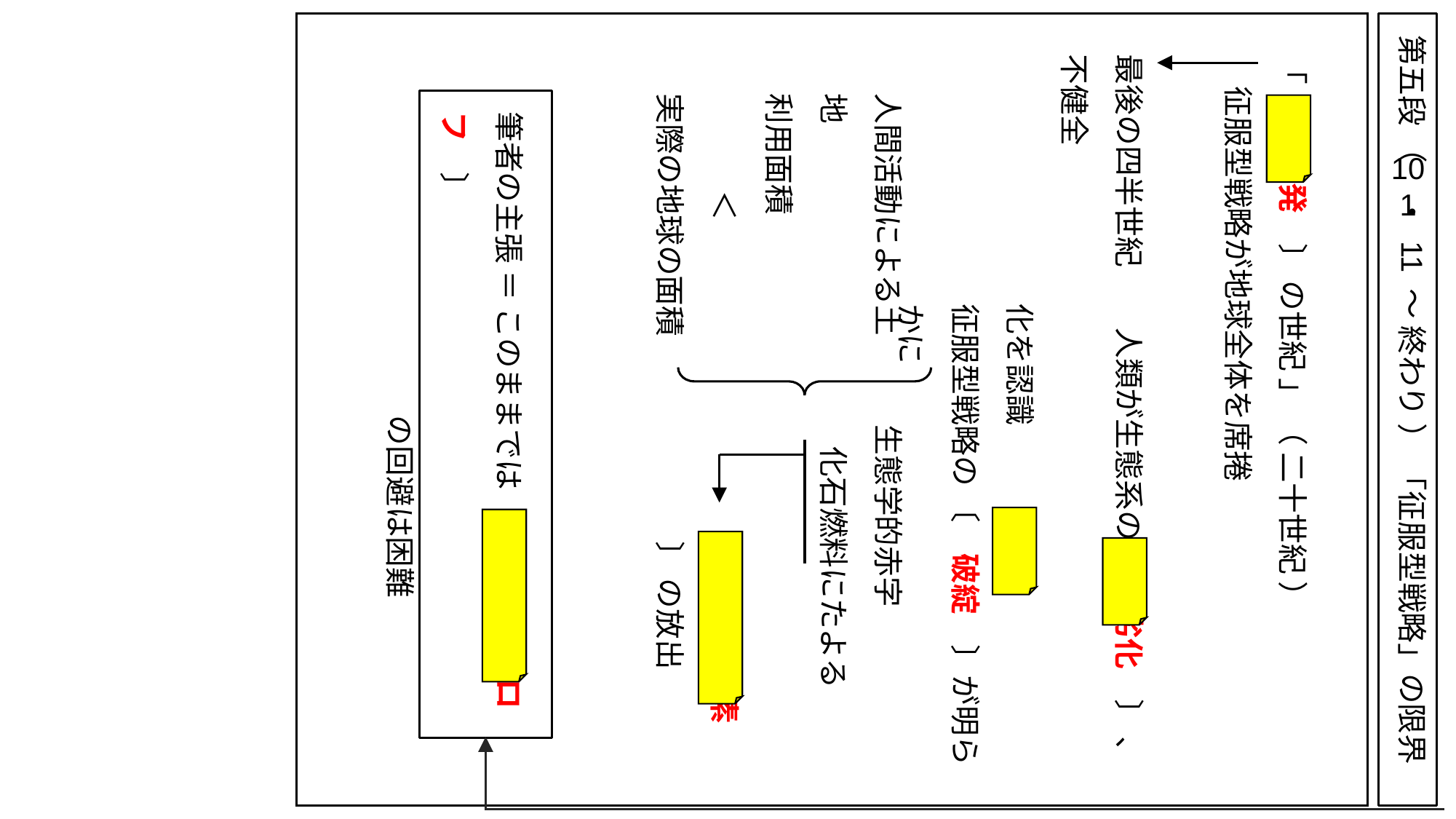

第五段 （     ・ 11 ～ 終わり ） 「征服型戦略」の限界
「 〔　開発　〕 の世紀 」 （ 二十世紀 ）
征服型戦略が地球全体を席捲

最後の四半世紀　　人類が生態系の 〔　劣化　〕 、不健全
化を認識
征服型戦略の 〔　破綻　〕が明らかに
人間活動による土地
利用面積
＜
実際の地球の面積
筆者の主張 ＝ このままでは 〔　カタストロフ　〕
　　　　　　　　　　の回避は困難

101

生態学的赤字
化石燃料にたよる

〔　二酸化炭素　〕 の放出